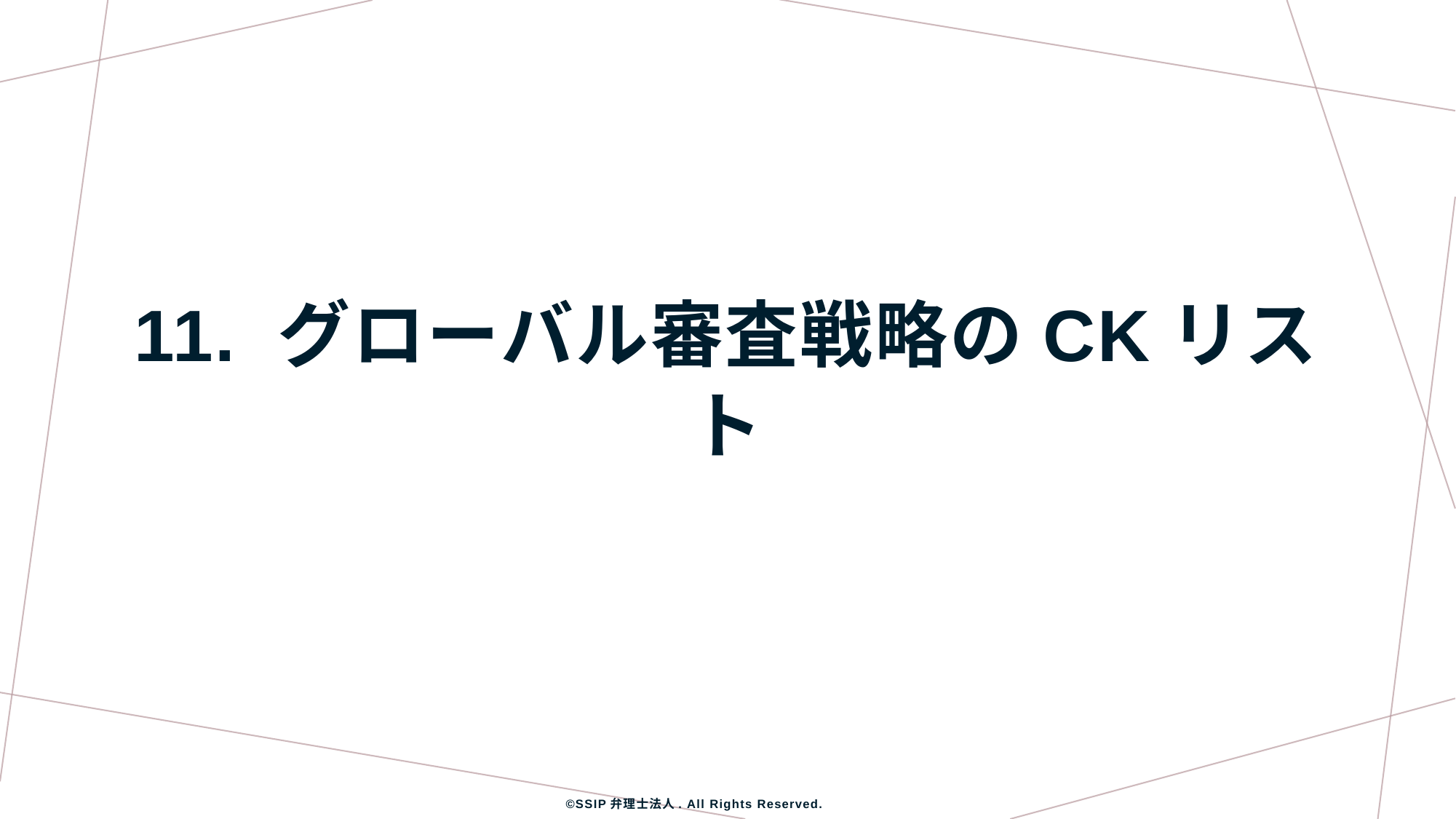

# 11. グローバル審査戦略のCKリスト
©SSIP弁理士法人. All Rights Reserved.